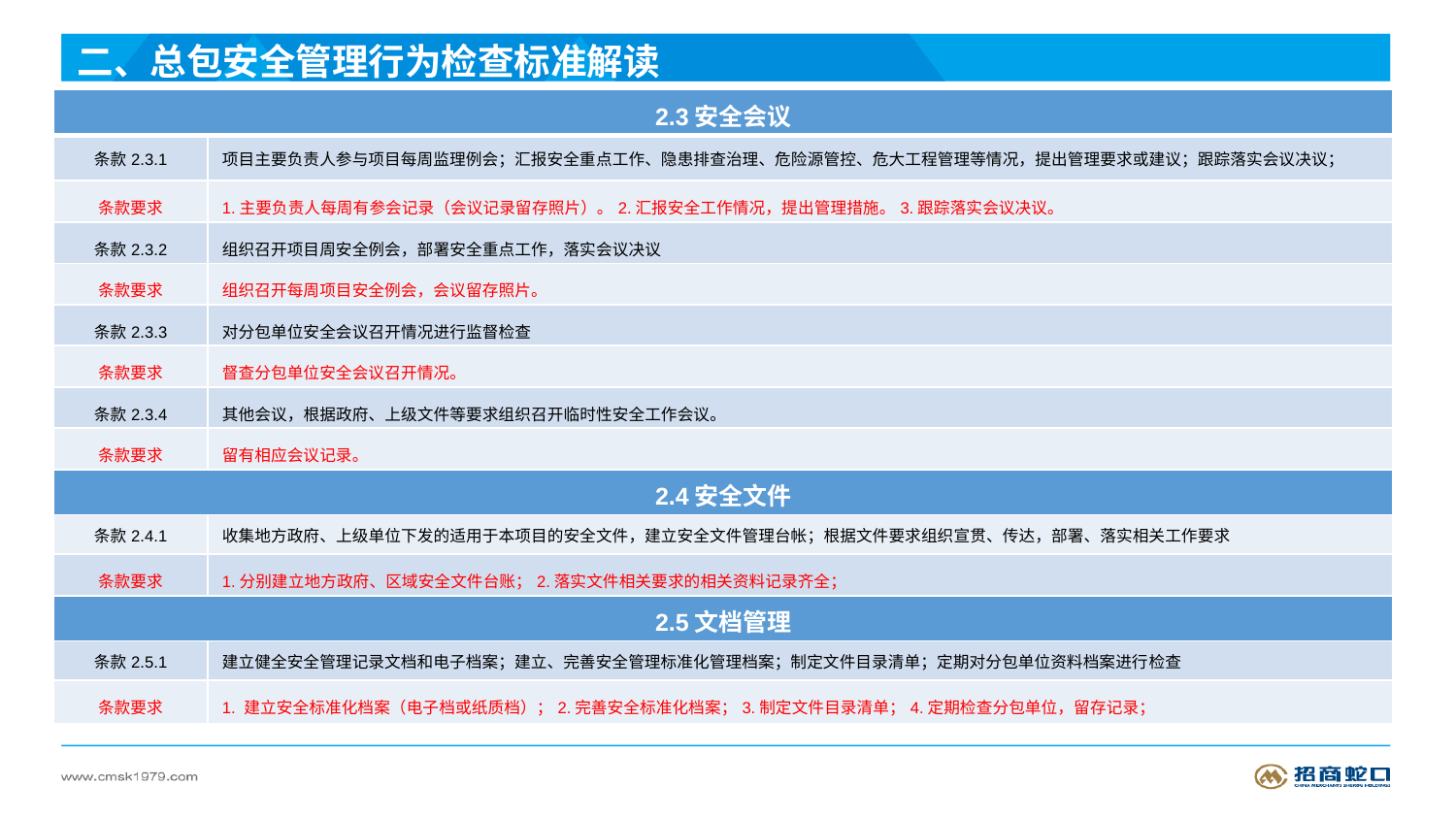

二、总包安全管理行为检查标准解读
| 2.3安全会议 |  |
| --- | --- |
| 条款2.3.1 | 项目主要负责人参与项目每周监理例会；汇报安全重点工作、隐患排查治理、危险源管控、危大工程管理等情况，提出管理要求或建议；跟踪落实会议决议； |
| 条款要求 | 1.主要负责人每周有参会记录（会议记录留存照片）。2.汇报安全工作情况，提出管理措施。3.跟踪落实会议决议。 |
| 条款2.3.2 | 组织召开项目周安全例会，部署安全重点工作，落实会议决议 |
| 条款要求 | 组织召开每周项目安全例会，会议留存照片。 |
| 条款2.3.3 | 对分包单位安全会议召开情况进行监督检查 |
| 条款要求 | 督查分包单位安全会议召开情况。 |
| 条款2.3.4 | 其他会议，根据政府、上级文件等要求组织召开临时性安全工作会议。 |
| 条款要求 | 留有相应会议记录。 |
| 2.4安全文件 |  |
| 条款2.4.1 | 收集地方政府、上级单位下发的适用于本项目的安全文件，建立安全文件管理台帐；根据文件要求组织宣贯、传达，部署、落实相关工作要求 |
| 条款要求 | 1.分别建立地方政府、区域安全文件台账；2.落实文件相关要求的相关资料记录齐全； |
| 2.5文档管理 |  |
| 条款2.5.1 | 建立健全安全管理记录文档和电子档案；建立、完善安全管理标准化管理档案；制定文件目录清单；定期对分包单位资料档案进行检查 |
| 条款要求 | 1. 建立安全标准化档案（电子档或纸质档）；2.完善安全标准化档案；3.制定文件目录清单；4.定期检查分包单位，留存记录； |